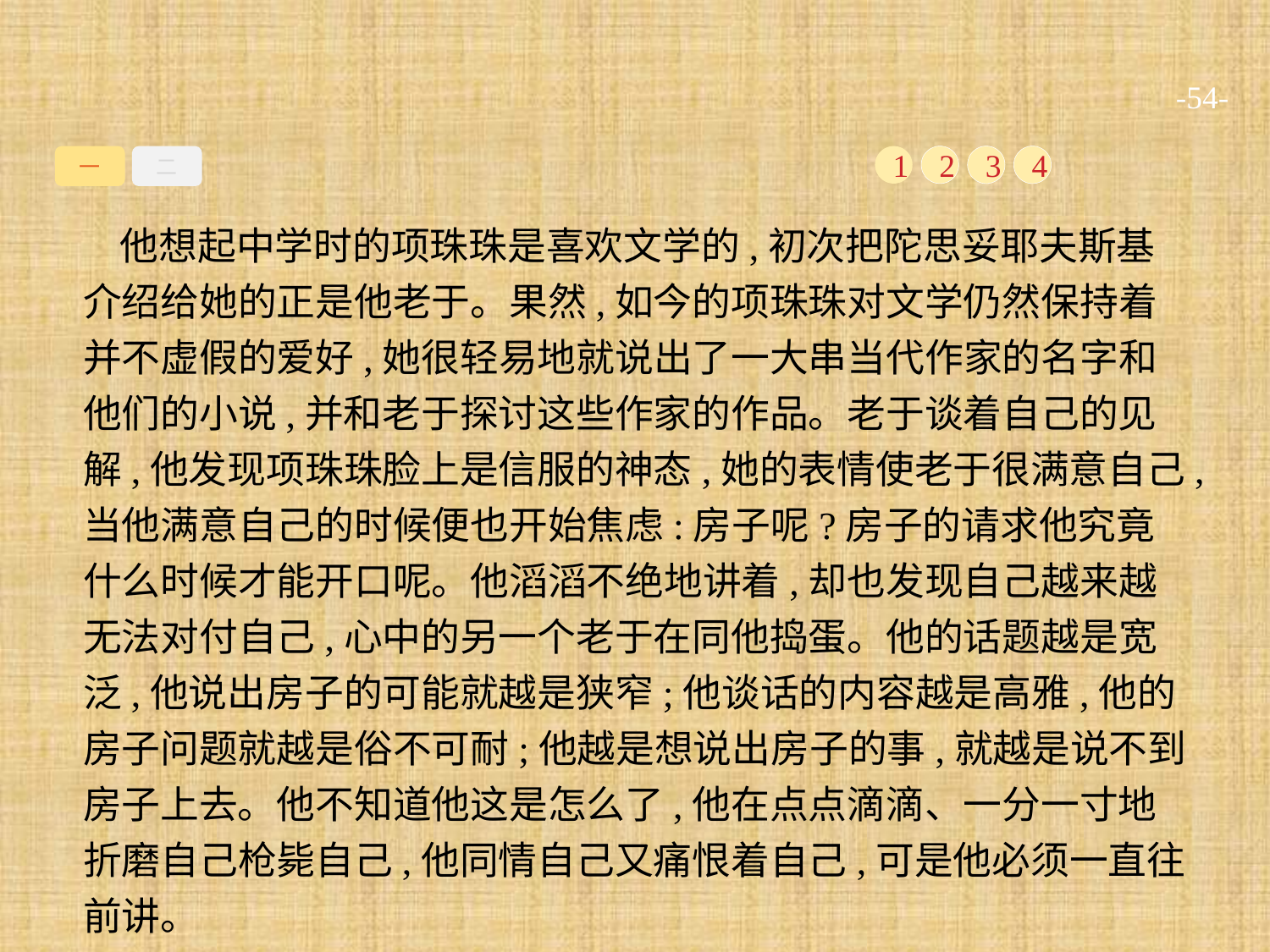

-54-
一
二
1
2
3
4
他想起中学时的项珠珠是喜欢文学的,初次把陀思妥耶夫斯基介绍给她的正是他老于。果然,如今的项珠珠对文学仍然保持着并不虚假的爱好,她很轻易地就说出了一大串当代作家的名字和他们的小说,并和老于探讨这些作家的作品。老于谈着自己的见解,他发现项珠珠脸上是信服的神态,她的表情使老于很满意自己,当他满意自己的时候便也开始焦虑:房子呢?房子的请求他究竟什么时候才能开口呢。他滔滔不绝地讲着,却也发现自己越来越无法对付自己,心中的另一个老于在同他捣蛋。他的话题越是宽泛,他说出房子的可能就越是狭窄;他谈话的内容越是高雅,他的房子问题就越是俗不可耐;他越是想说出房子的事,就越是说不到房子上去。他不知道他这是怎么了,他在点点滴滴、一分一寸地折磨自己枪毙自己,他同情自己又痛恨着自己,可是他必须一直往前讲。